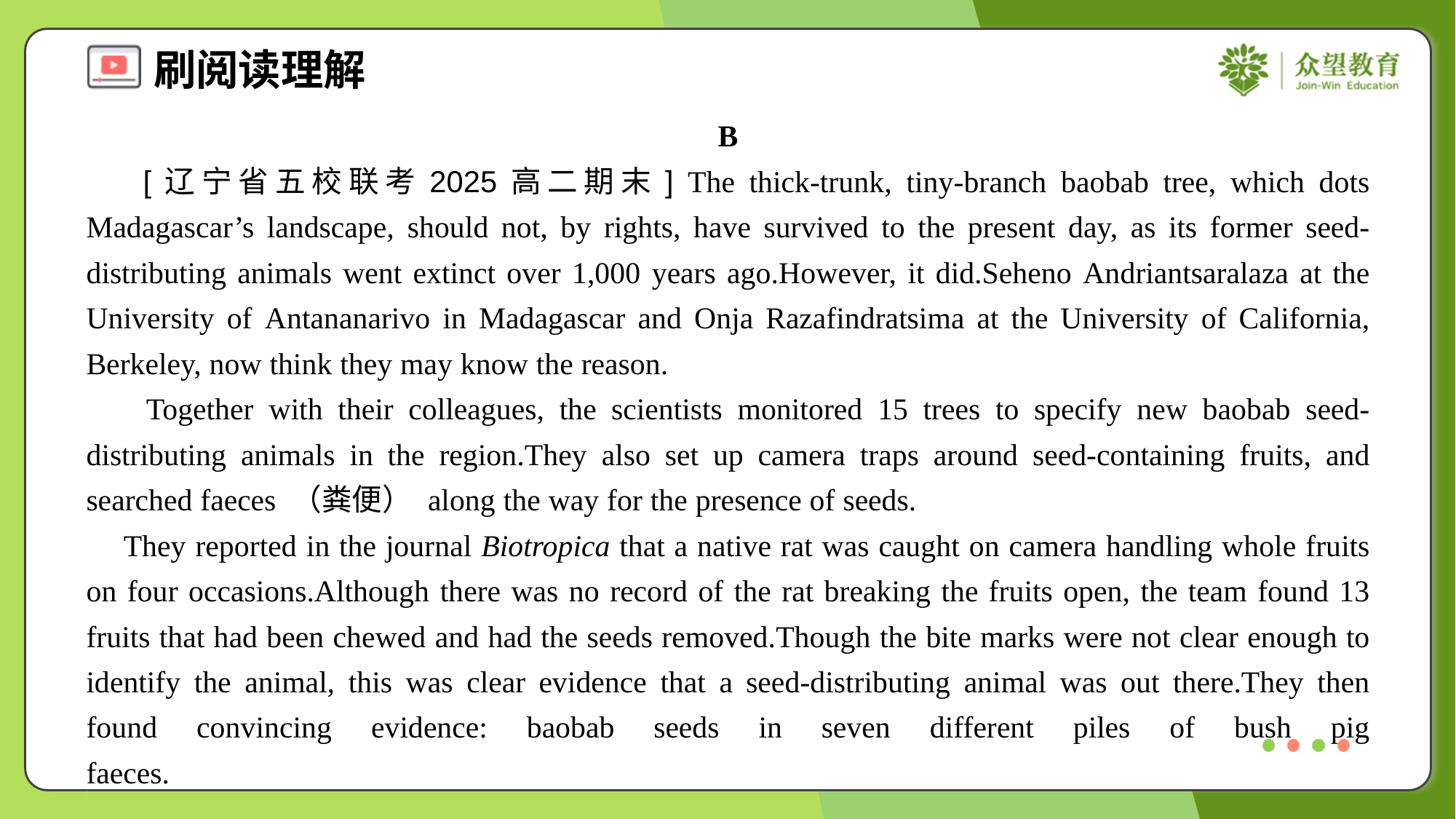

B
    [辽宁省五校联考2025高二期末] The thick-trunk, tiny-branch baobab tree, which dots Madagascar’s landscape, should not, by rights, have survived to the present day, as its former seed-distributing animals went extinct over 1,000 years ago.However, it did.Seheno Andriantsaralaza at the University of Antananarivo in Madagascar and Onja Razafindratsima at the University of California, Berkeley, now think they may know the reason.
    Together with their colleagues, the scientists monitored 15 trees to specify new baobab seed-distributing animals in the region.They also set up camera traps around seed-containing fruits, and searched faeces （粪便） along the way for the presence of seeds.
    They reported in the journal Biotropica that a native rat was caught on camera handling whole fruits on four occasions.Although there was no record of the rat breaking the fruits open, the team found 13 fruits that had been chewed and had the seeds removed.Though the bite marks were not clear enough to identify the animal, this was clear evidence that a seed-distributing animal was out there.They then found convincing evidence: baobab seeds in seven different piles of bush pig faeces.#1.1.2